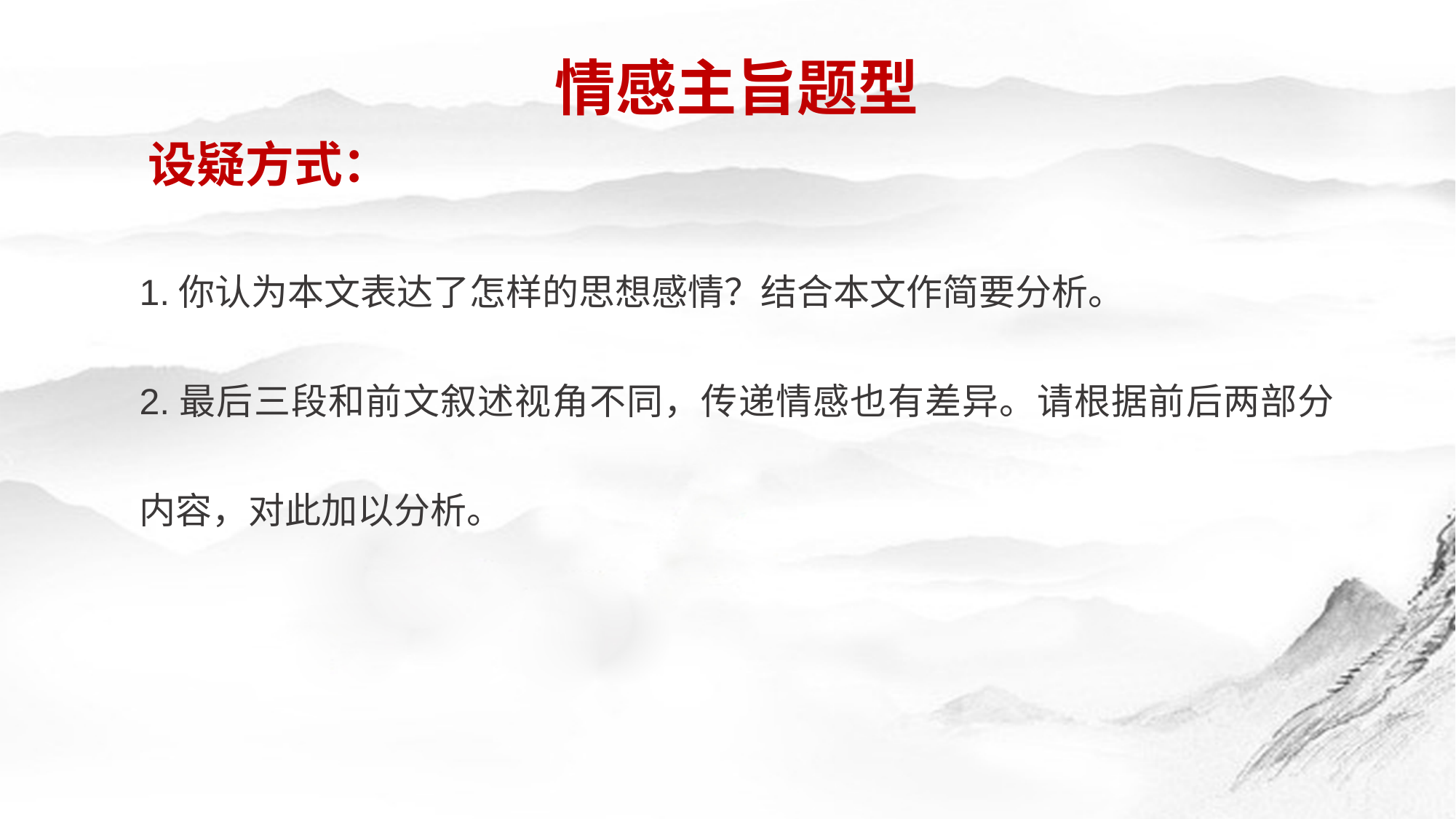

情感主旨题型
 设疑方式：
1.你认为本文表达了怎样的思想感情？结合本文作简要分析。
2.最后三段和前文叙述视角不同，传递情感也有差异。请根据前后两部分内容，对此加以分析。